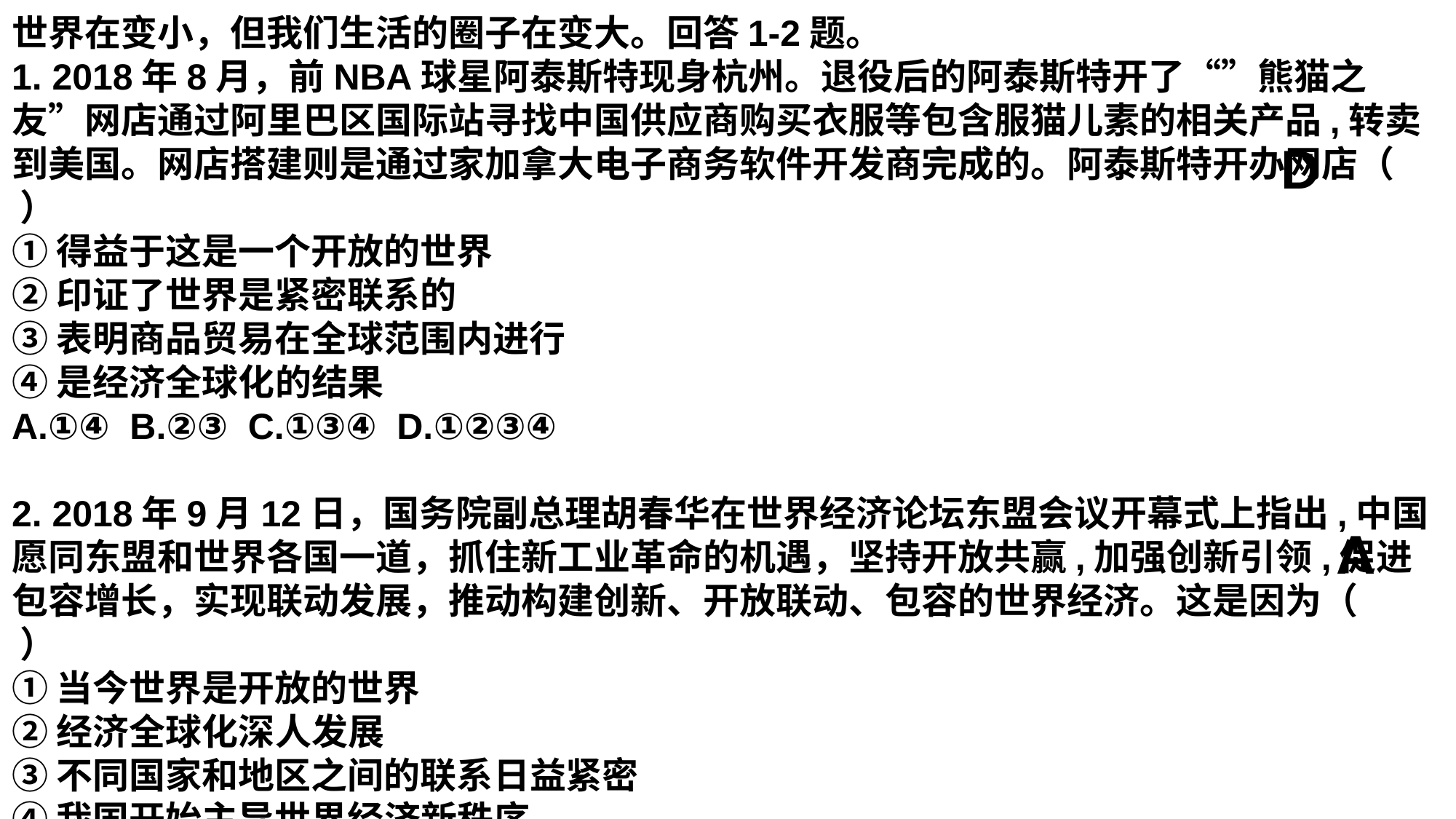

世界在变小，但我们生活的圈子在变大。回答1-2题。
1. 2018年8月，前NBA球星阿泰斯特现身杭州。退役后的阿泰斯特开了“”熊猫之友”网店通过阿里巴区国际站寻找中国供应商购买衣服等包含服猫儿素的相关产品,转卖到美国。网店搭建则是通过家加拿大电子商务软件开发商完成的。阿泰斯特开办网店（    ）
①得益于这是一个开放的世界
②印证了世界是紧密联系的
③表明商品贸易在全球范围内进行
④是经济全球化的结果
A.①④  B.②③  C.①③④  D.①②③④

2. 2018年9月12日，国务院副总理胡春华在世界经济论坛东盟会议开幕式上指出,中国愿同东盟和世界各国一道，抓住新工业革命的机遇，坚持开放共赢,加强创新引领,促进包容增长，实现联动发展，推动构建创新、开放联动、包容的世界经济。这是因为（     ）
①当今世界是开放的世界
②经济全球化深人发展
③不同国家和地区之间的联系日益紧密
④我国开始主导世界经济新秩序
A.①②③  B.①③④  C.①②④  D.②③④
D
A